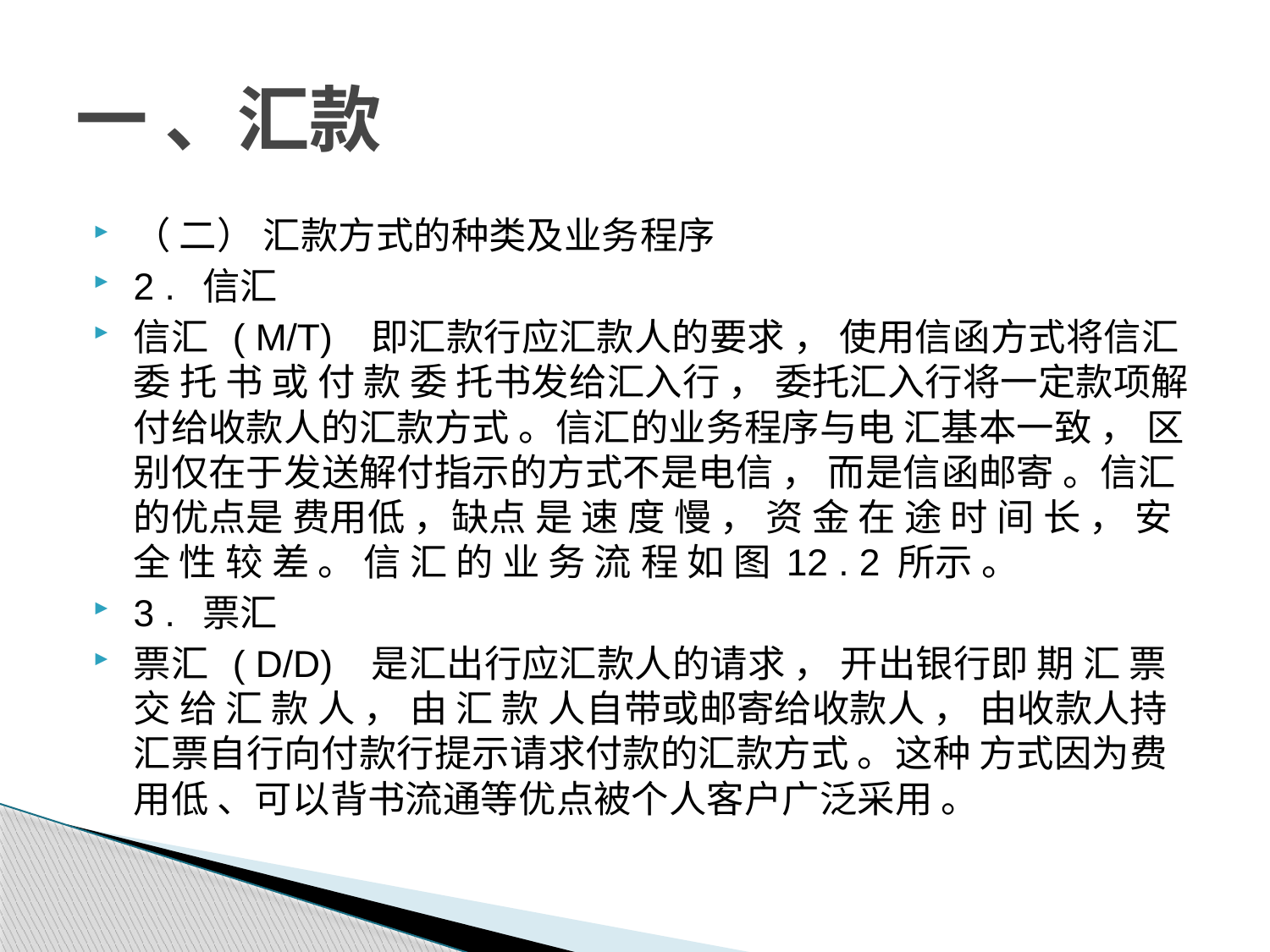

# 一 、汇款
（ 二） 汇款方式的种类及业务程序
2 .  信汇
信汇  ( M/T)   即汇款行应汇款人的要求 ， 使用信函方式将信汇 委 托 书 或 付 款 委 托书发给汇入行 ， 委托汇入行将一定款项解付给收款人的汇款方式 。信汇的业务程序与电 汇基本一致 ， 区别仅在于发送解付指示的方式不是电信 ， 而是信函邮寄 。信汇的优点是 费用低 ，缺点 是 速 度 慢 ， 资 金 在 途 时 间 长 ， 安 全 性 较 差 。 信 汇 的 业 务 流 程 如 图 12 . 2 所示 。
3 .  票汇
票汇  ( D/D)   是汇出行应汇款人的请求 ， 开出银行即 期 汇 票 交 给 汇 款 人 ， 由 汇 款 人自带或邮寄给收款人 ， 由收款人持汇票自行向付款行提示请求付款的汇款方式 。这种 方式因为费用低 、可以背书流通等优点被个人客户广泛采用 。